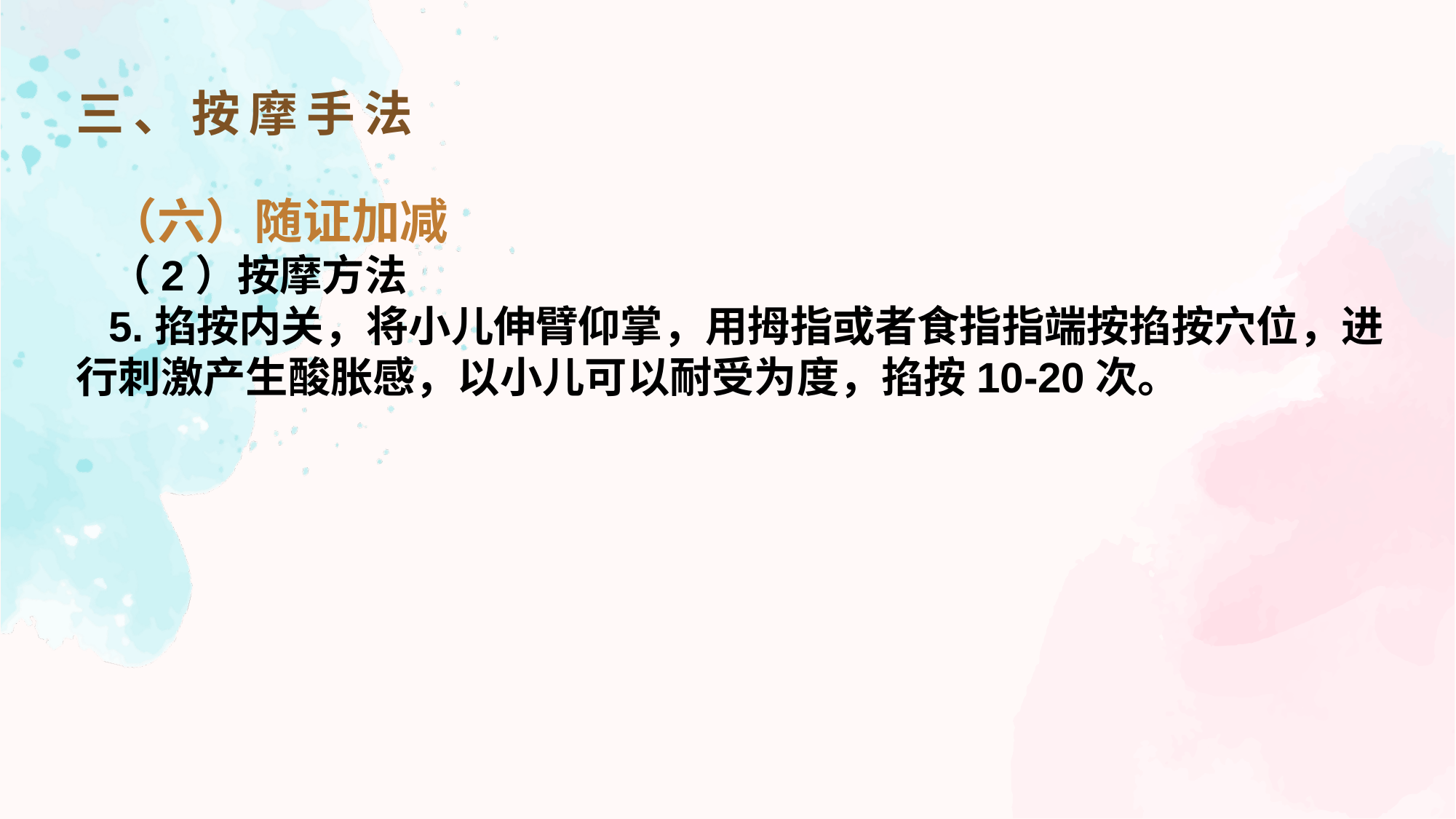

三、按摩手法
（六）随证加减
（2）按摩方法
5.掐按内关，将小儿伸臂仰掌，用拇指或者食指指端按掐按穴位，进行刺激产生酸胀感，以小儿可以耐受为度，掐按10-20次。